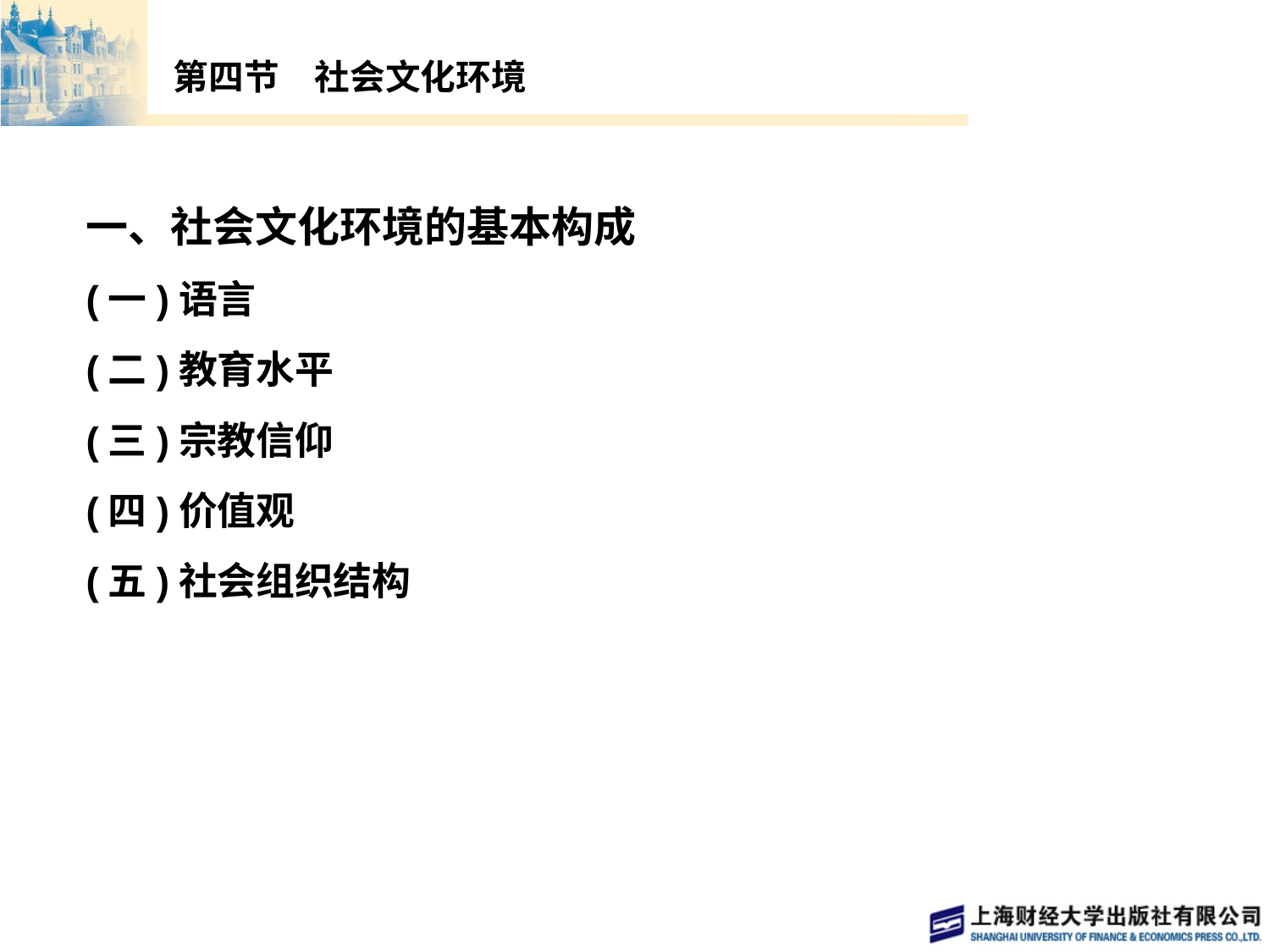

# 第四节　社会文化环境
一、社会文化环境的基本构成
(一)语言
(二)教育水平
(三)宗教信仰
(四)价值观
(五)社会组织结构